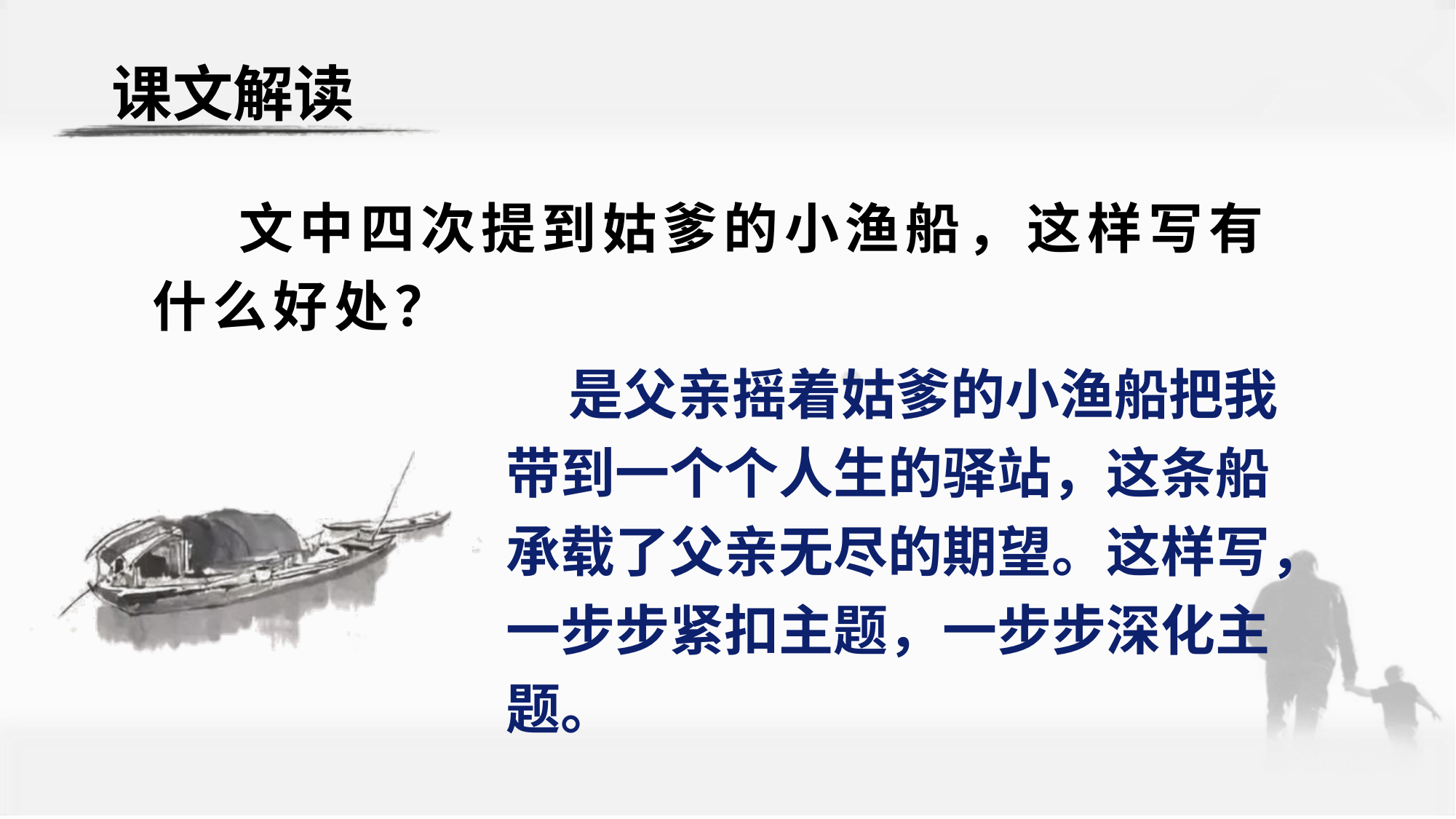

课文解读
    文中四次提到姑爹的小渔船，这样写有什么好处？
    是父亲摇着姑爹的小渔船把我带到一个个人生的驿站，这条船承载了父亲无尽的期望。这样写，一步步紧扣主题，一步步深化主题。